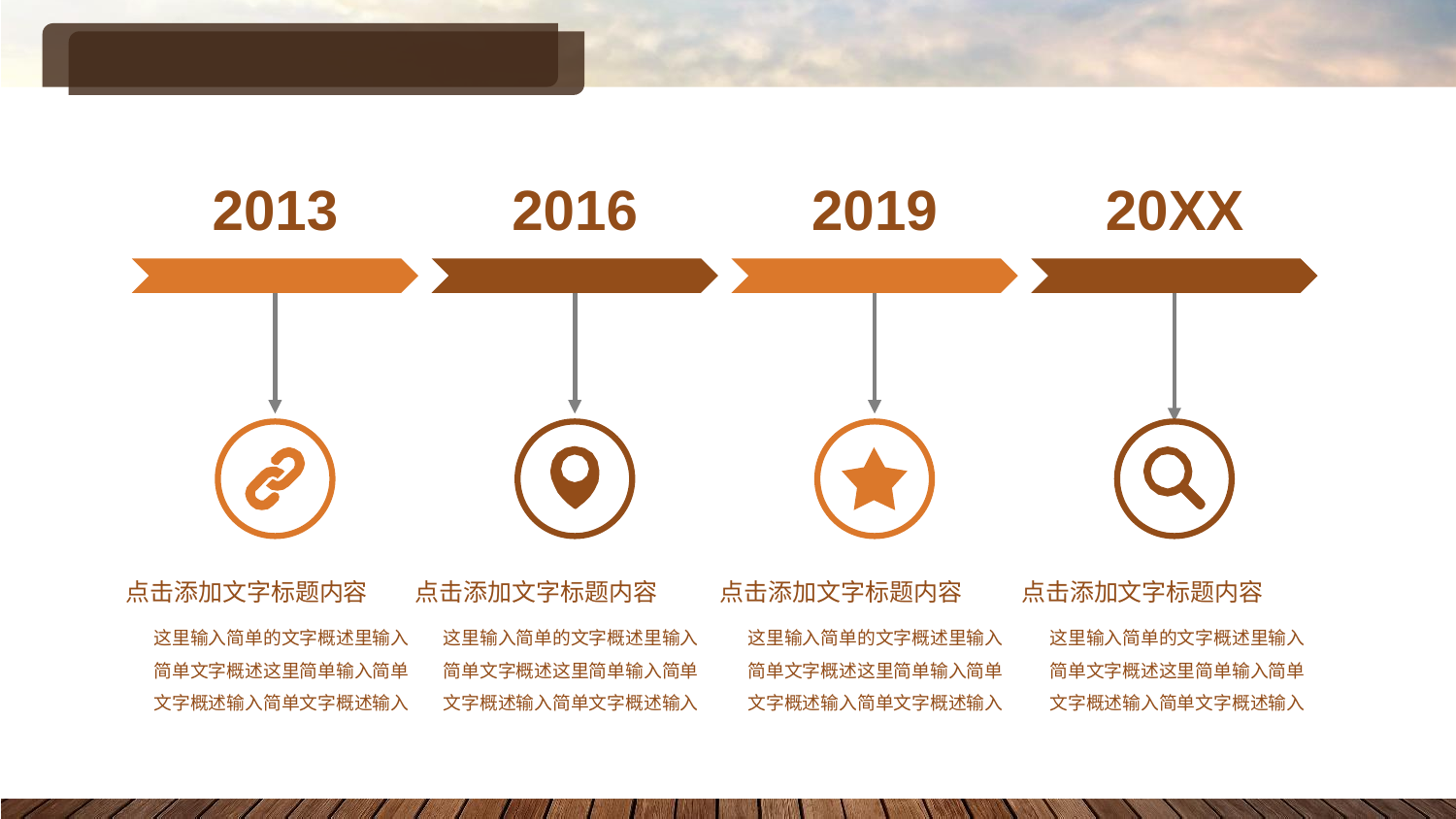

#
2013
2016
2019
20XX

点击添加文字标题内容
点击添加文字标题内容
点击添加文字标题内容
点击添加文字标题内容
这里输入简单的文字概述里输入简单文字概述这里简单输入简单文字概述输入简单文字概述输入
这里输入简单的文字概述里输入简单文字概述这里简单输入简单文字概述输入简单文字概述输入
这里输入简单的文字概述里输入简单文字概述这里简单输入简单文字概述输入简单文字概述输入
这里输入简单的文字概述里输入简单文字概述这里简单输入简单文字概述输入简单文字概述输入